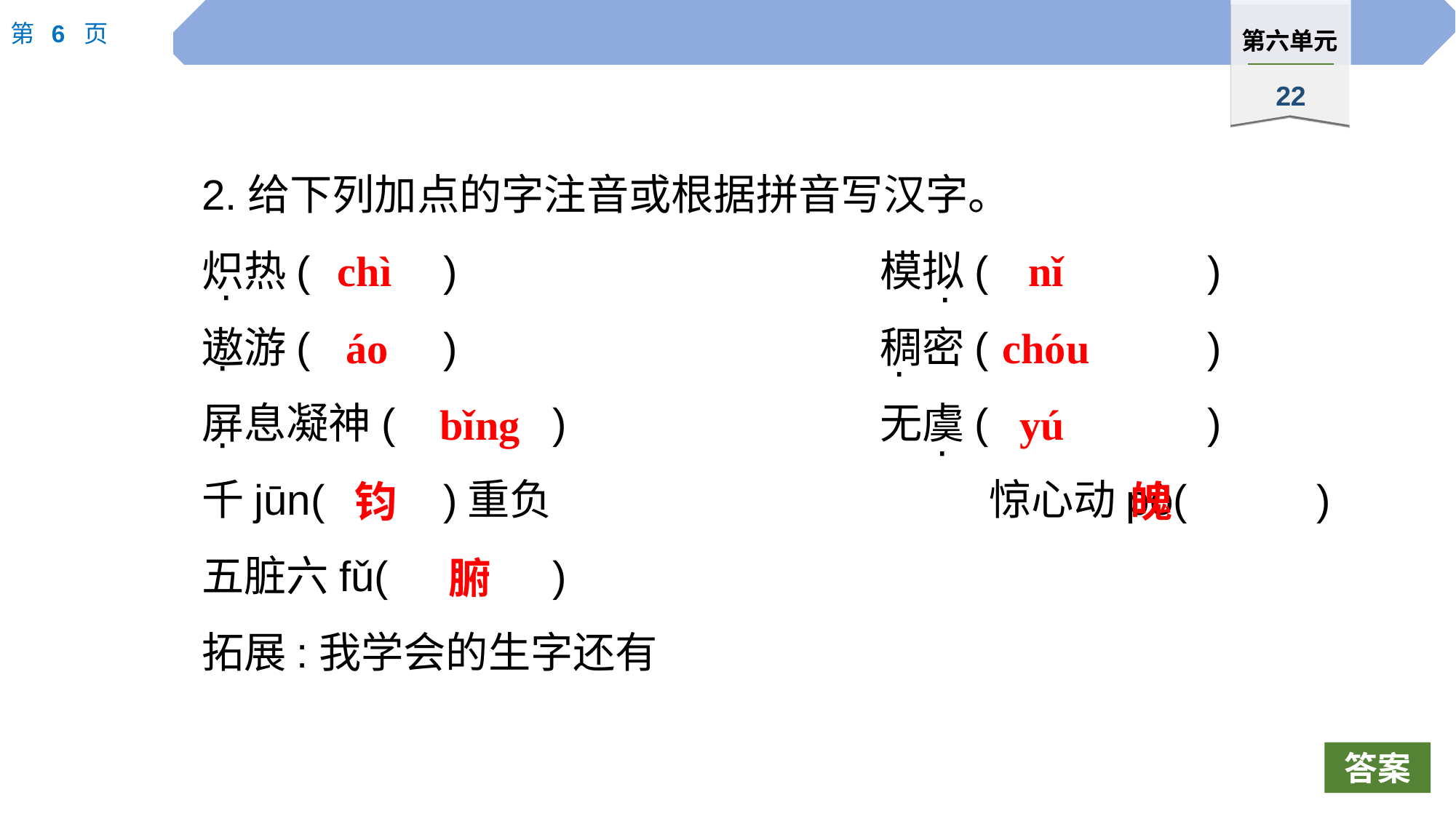

2.给下列加点的字注音或根据拼音写汉字。
炽热(		)　				模拟(		)
遨游(		)				稠密(		)
屏息凝神(		)			无虞(		)
千jūn(		)重负				惊心动pò(		)
五脏六fǔ(		)
拓展:我学会的生字还有

chì
nǐ
·
·
áo
chóu
·
·
bǐng
yú
·
·
钧
魄
腑
答案